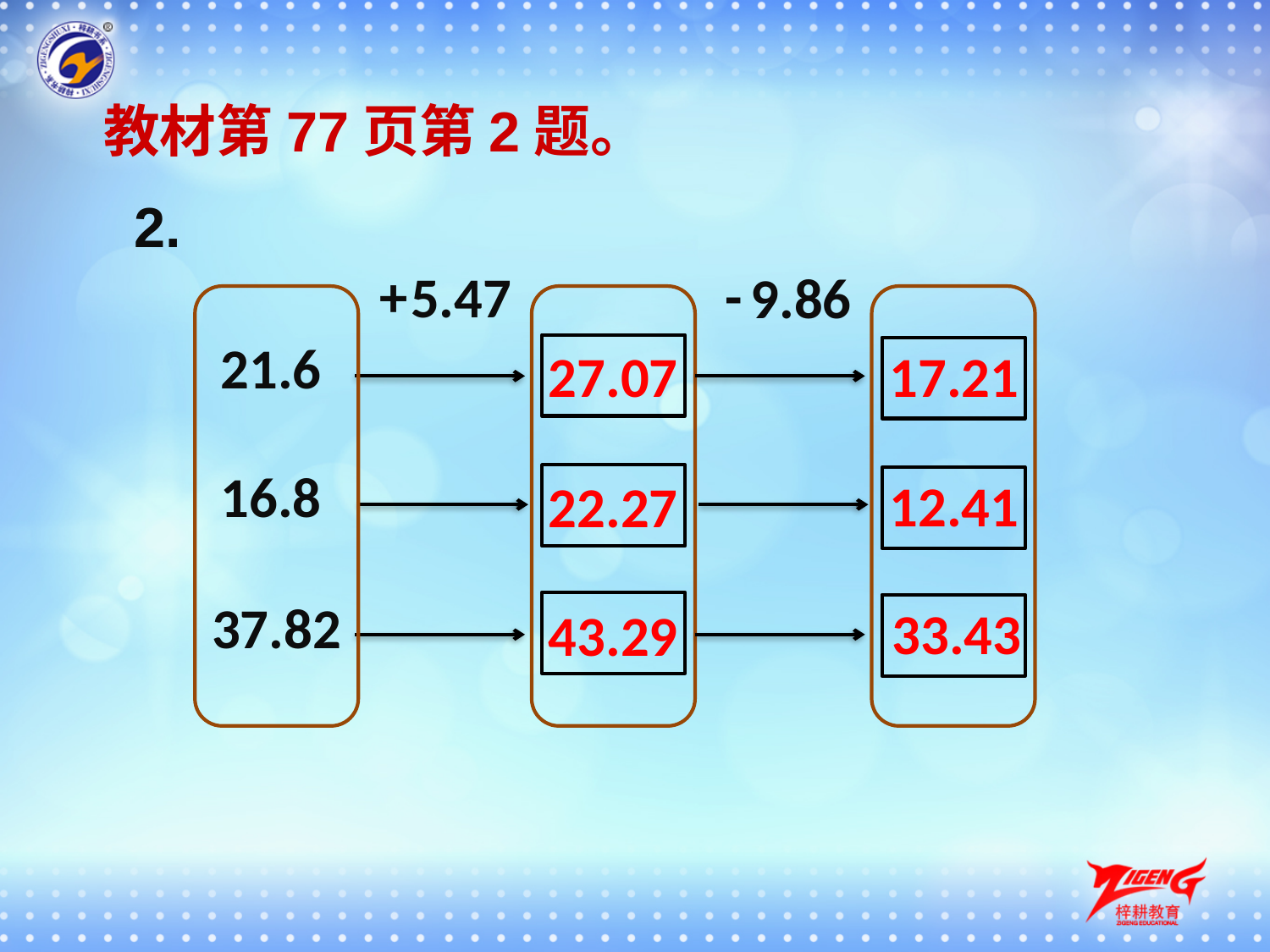

教材第77页第2题。
2.
+
-
5.47
9.86

21.6
27.07

17.21

16.8
12.41
22.27

37.82

33.43
43.29